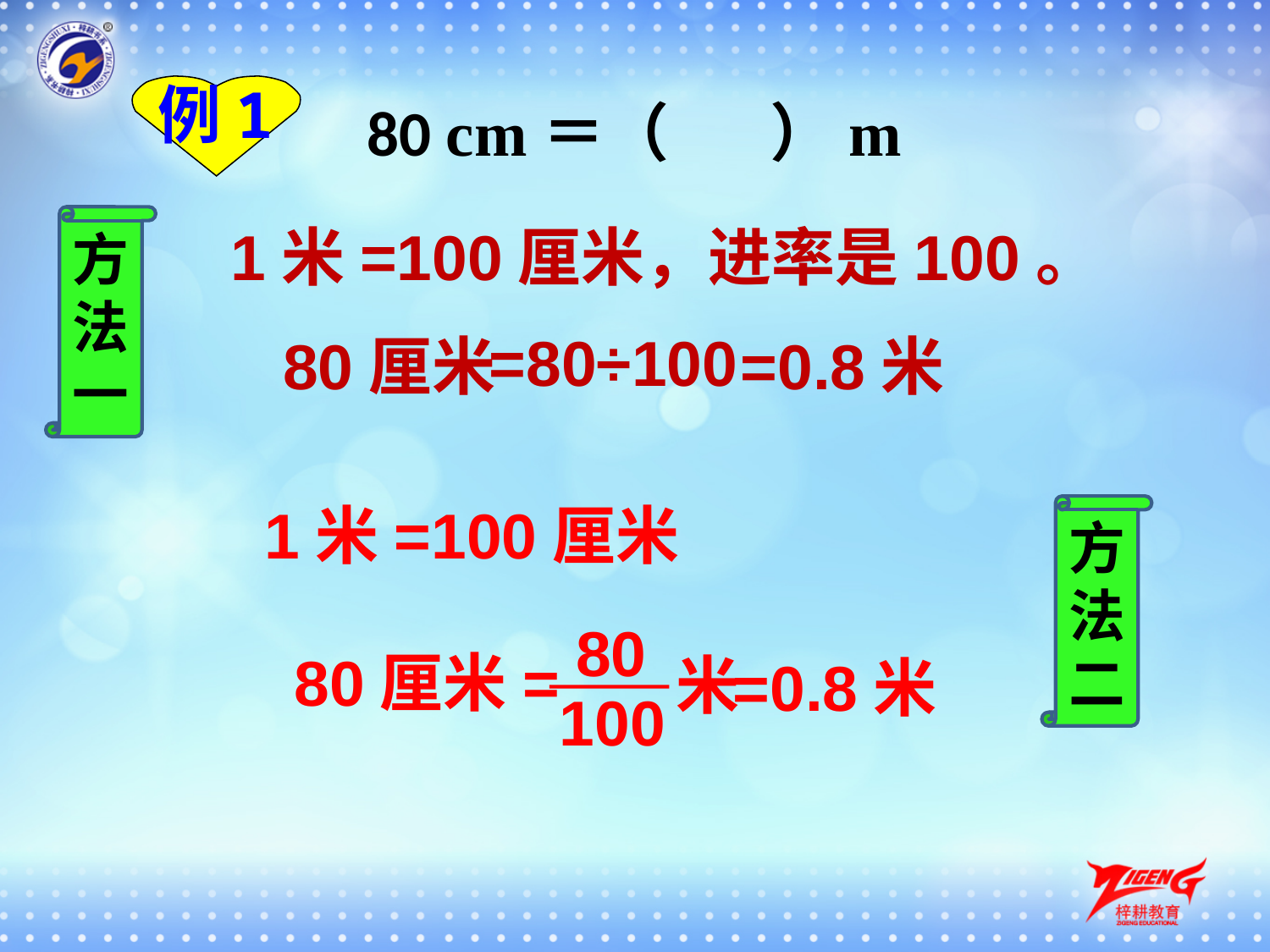

例1
80 cm＝（       ）m
方法一
1米=100厘米，进率是100。
=80÷100
80厘米
=0.8米
1米=100厘米
方法二
80
80厘米=
米
=0.8米
100